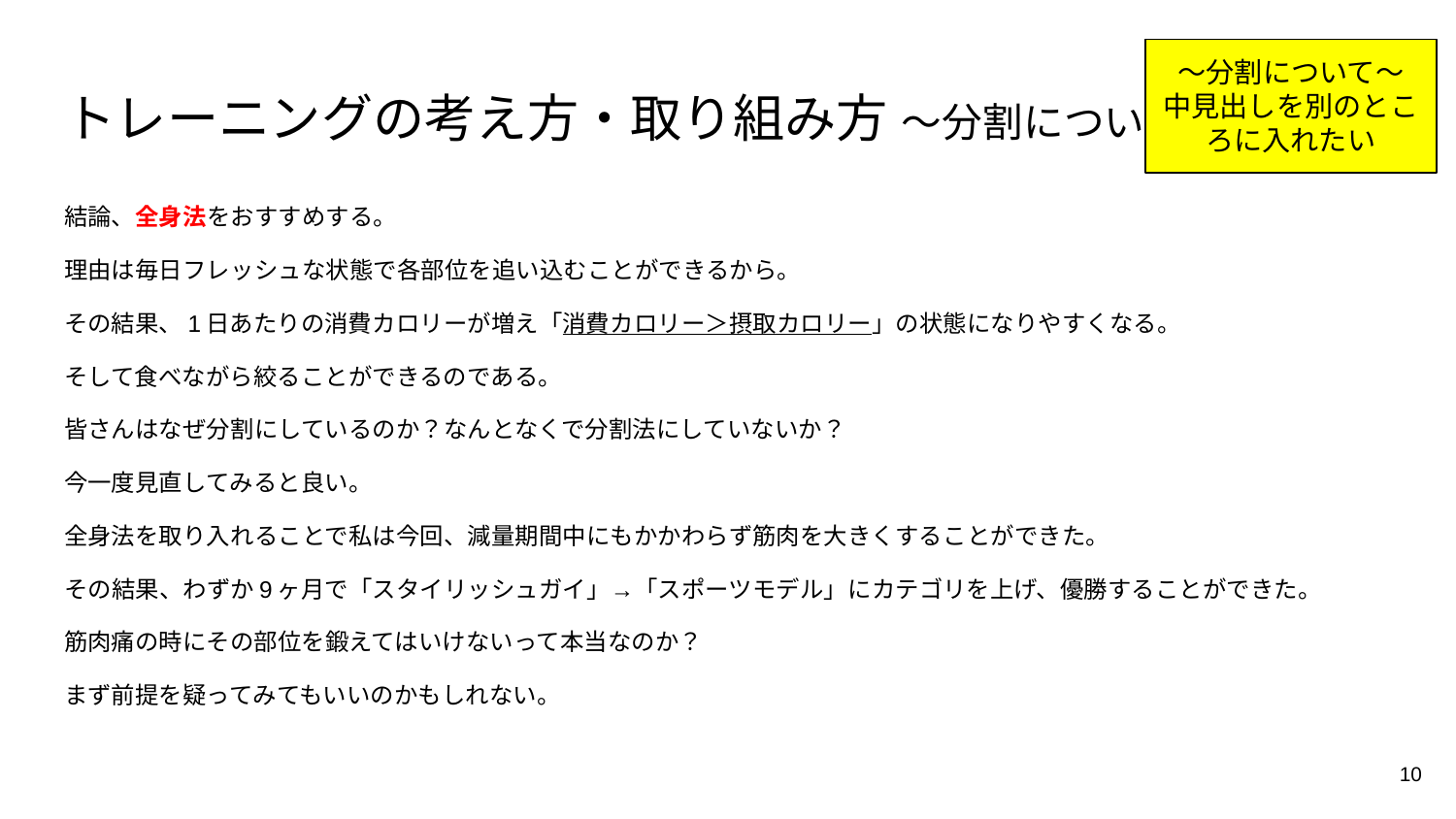

〜分割について〜
中見出しを別のところに入れたい
# トレーニングの考え方・取り組み方 〜分割について〜
結論、全身法をおすすめする。
理由は毎日フレッシュな状態で各部位を追い込むことができるから。
その結果、1日あたりの消費カロリーが増え「消費カロリー＞摂取カロリー」の状態になりやすくなる。
そして食べながら絞ることができるのである。
皆さんはなぜ分割にしているのか？なんとなくで分割法にしていないか？
今一度見直してみると良い。
全身法を取り入れることで私は今回、減量期間中にもかかわらず筋肉を大きくすることができた。
その結果、わずか9ヶ月で「スタイリッシュガイ」→「スポーツモデル」にカテゴリを上げ、優勝することができた。
筋肉痛の時にその部位を鍛えてはいけないって本当なのか？
まず前提を疑ってみてもいいのかもしれない。
10